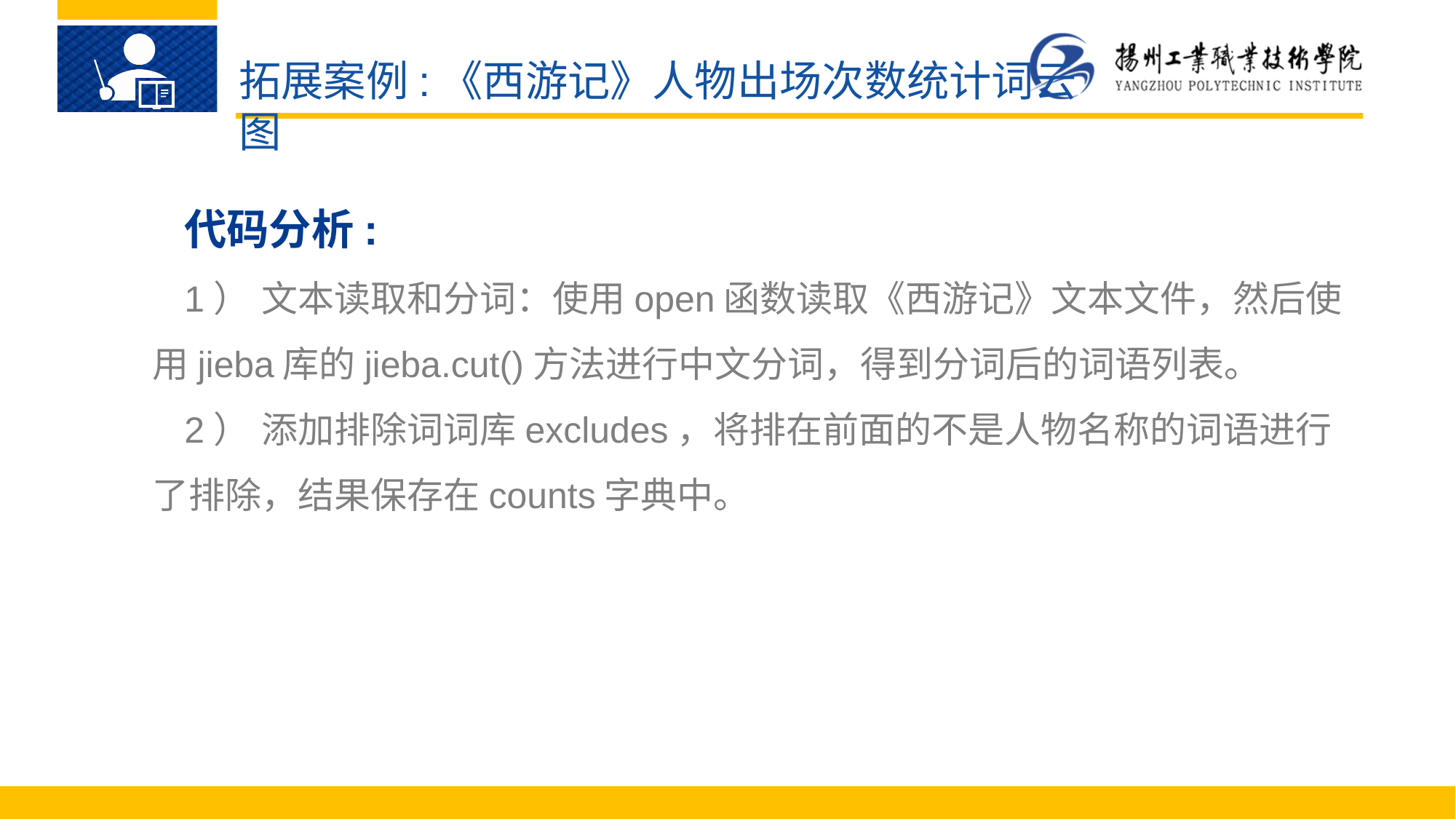

拓展案例:《西游记》人物出场次数统计词云图
代码分析:
1）	文本读取和分词：使用open函数读取《西游记》文本文件，然后使用jieba库的jieba.cut()方法进行中文分词，得到分词后的词语列表。
2）	添加排除词词库excludes，将排在前面的不是人物名称的词语进行了排除，结果保存在counts字典中。